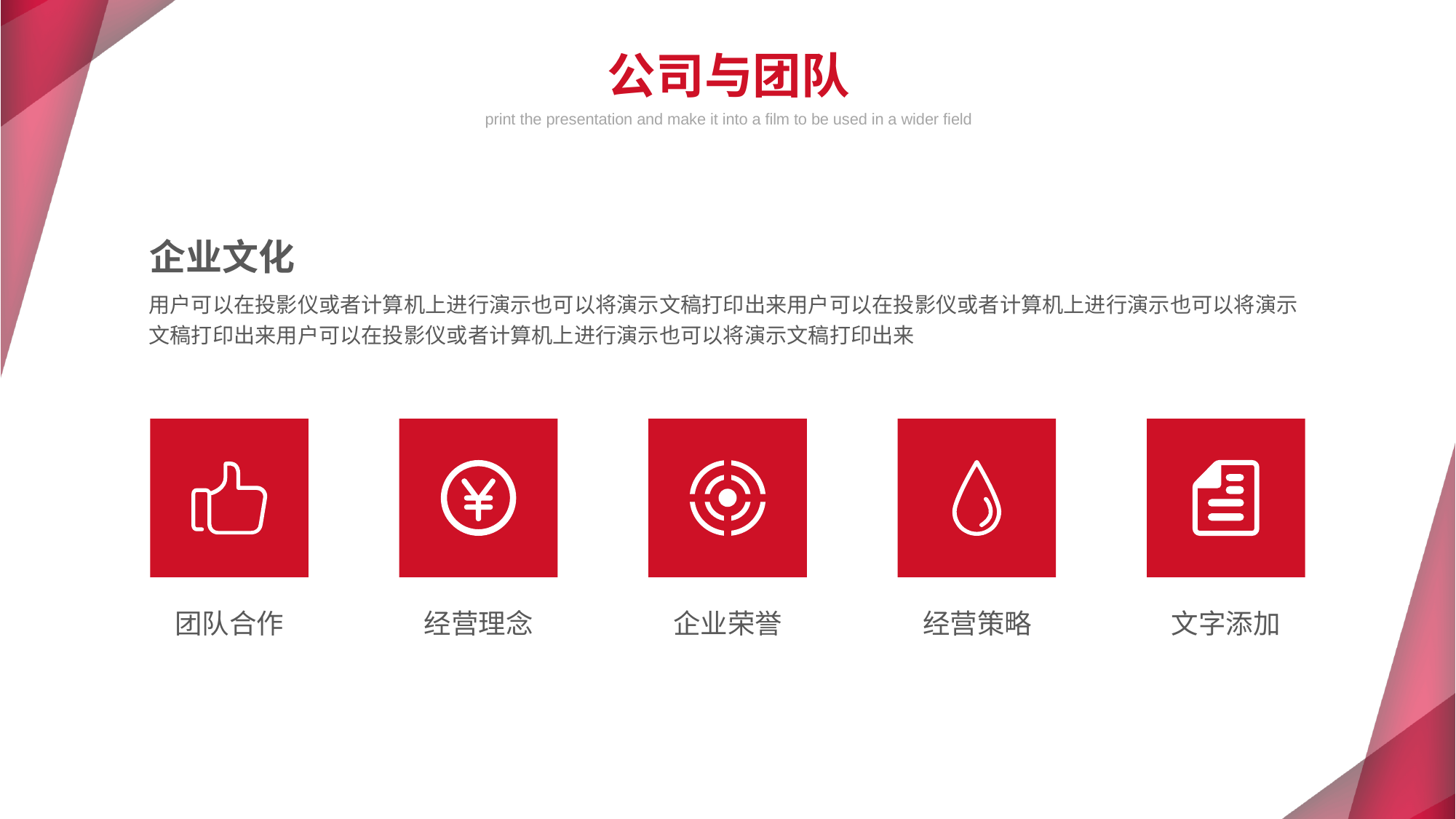

公司与团队
print the presentation and make it into a film to be used in a wider field
企业文化
用户可以在投影仪或者计算机上进行演示也可以将演示文稿打印出来用户可以在投影仪或者计算机上进行演示也可以将演示文稿打印出来用户可以在投影仪或者计算机上进行演示也可以将演示文稿打印出来

团队合作
经营理念
企业荣誉
经营策略
文字添加